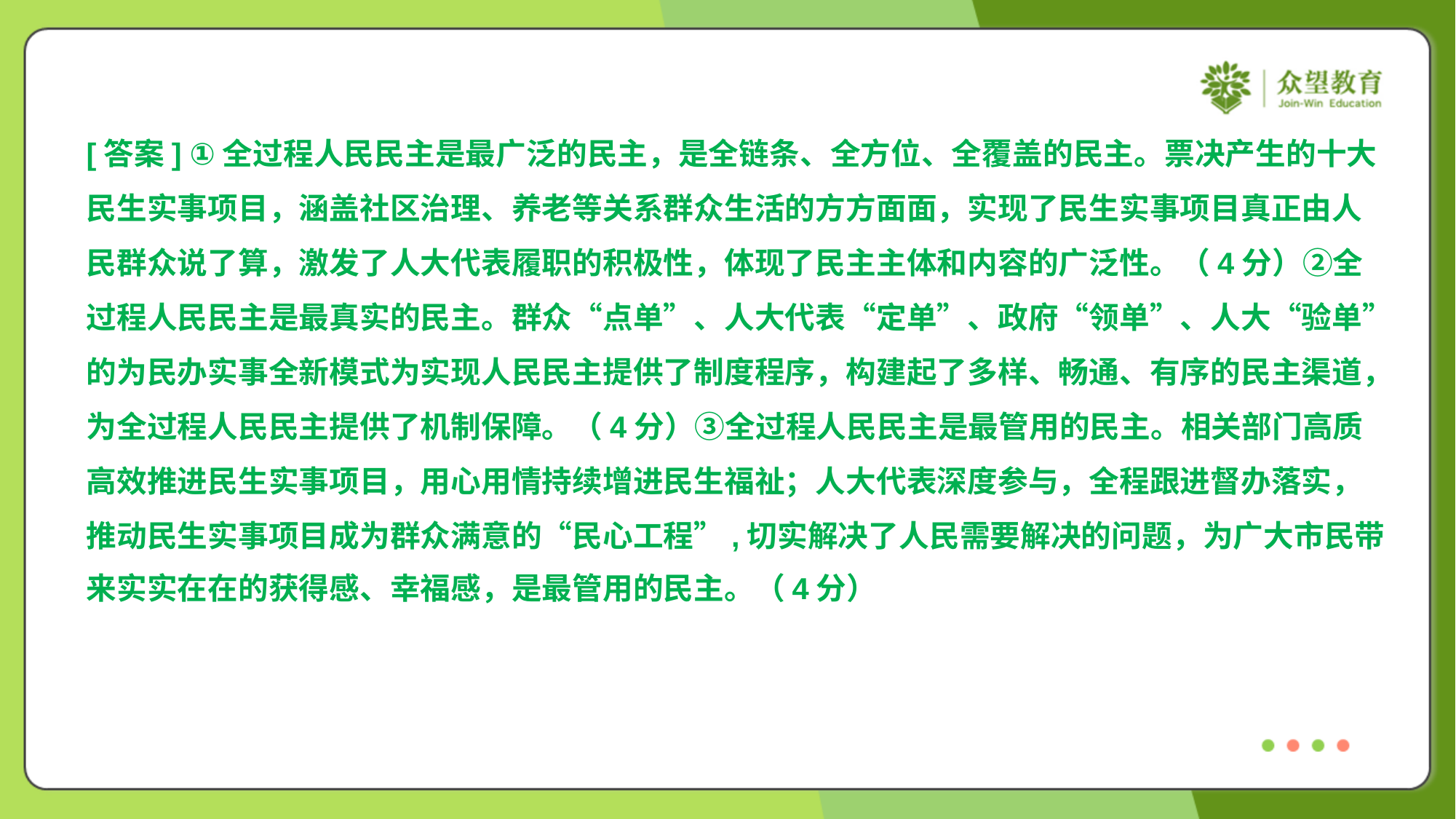

[答案] ①全过程人民民主是最广泛的民主，是全链条、全方位、全覆盖的民主。票决产生的十大
民生实事项目，涵盖社区治理、养老等关系群众生活的方方面面，实现了民生实事项目真正由人
民群众说了算，激发了人大代表履职的积极性，体现了民主主体和内容的广泛性。（4分）②全
过程人民民主是最真实的民主。群众“点单”、人大代表“定单”、政府“领单”、人大“验单”
的为民办实事全新模式为实现人民民主提供了制度程序，构建起了多样、畅通、有序的民主渠道，
为全过程人民民主提供了机制保障。（4分）③全过程人民民主是最管用的民主。相关部门高质
高效推进民生实事项目，用心用情持续增进民生福祉；人大代表深度参与，全程跟进督办落实，
推动民生实事项目成为群众满意的“民心工程”,切实解决了人民需要解决的问题，为广大市民带
来实实在在的获得感、幸福感，是最管用的民主。（4分）